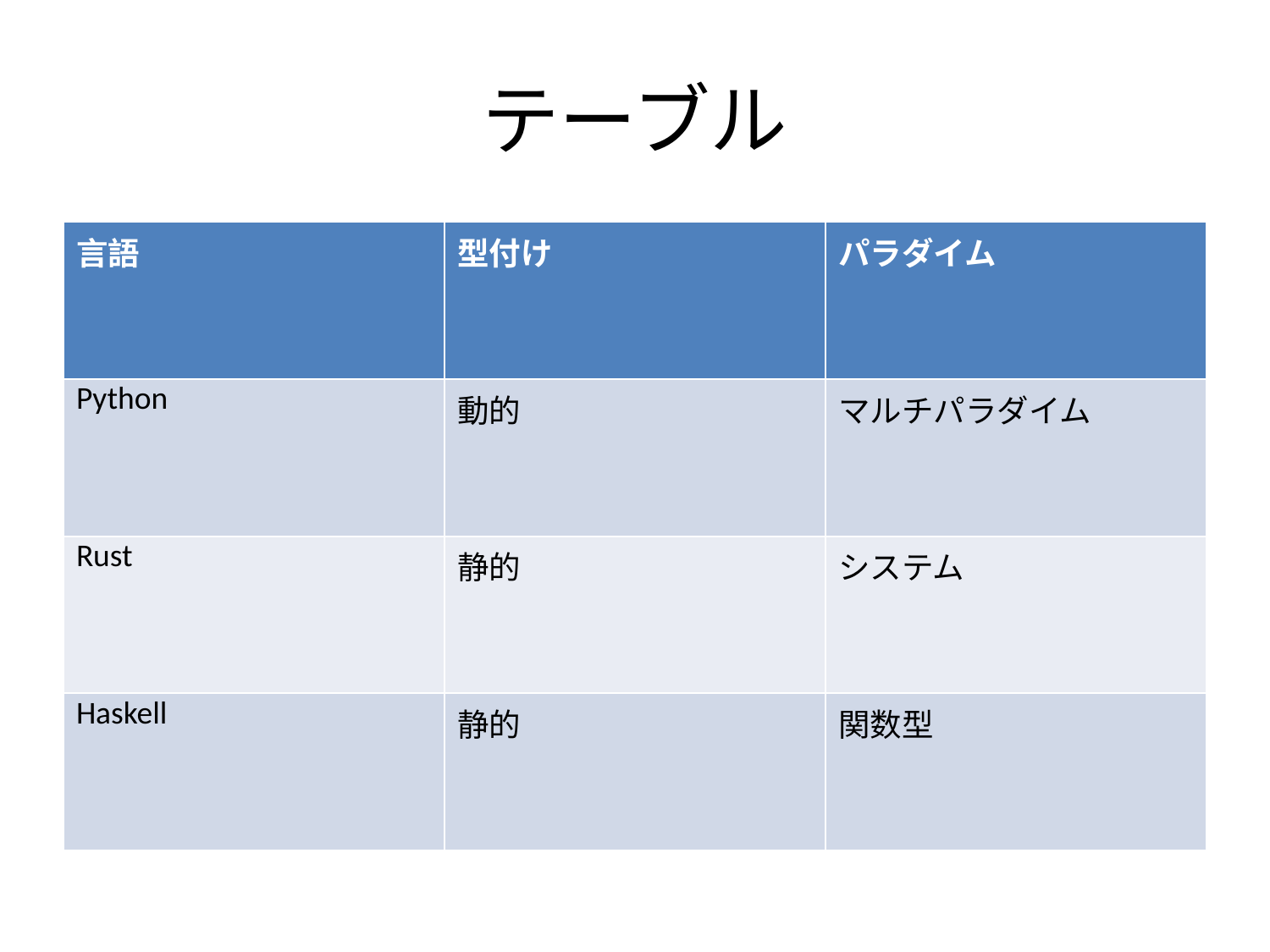

# テーブル

| 言語 | 型付け | パラダイム |
| --- | --- | --- |
| Python | 動的 | マルチパラダイム |
| Rust | 静的 | システム |
| Haskell | 静的 | 関数型 |